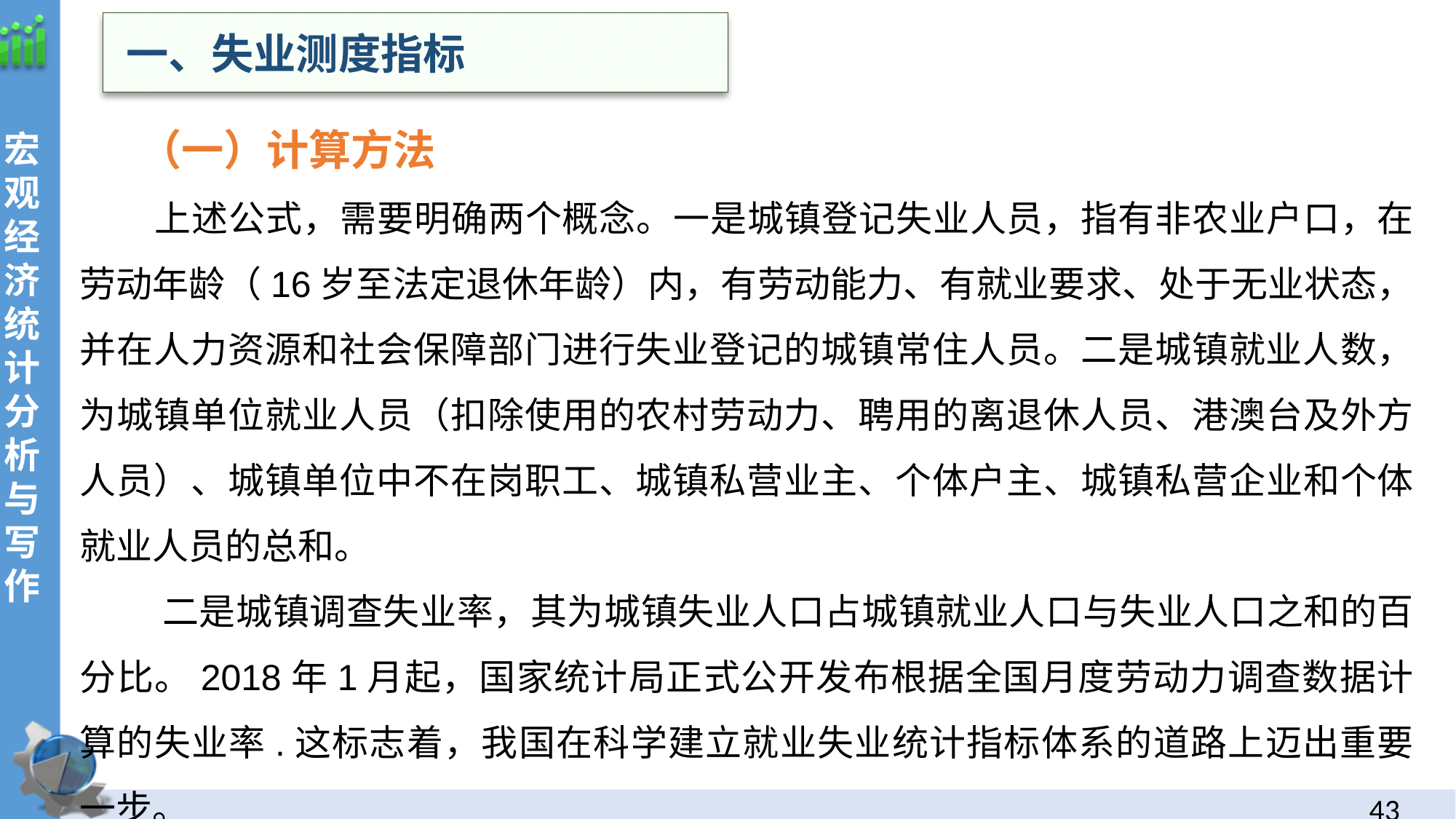

一、失业测度指标
  （一）计算方法
    上述公式，需要明确两个概念。一是城镇登记失业人员，指有非农业户口，在劳动年龄（16岁至法定退休年龄）内，有劳动能力、有就业要求、处于无业状态，并在人力资源和社会保障部门进行失业登记的城镇常住人员。二是城镇就业人数，为城镇单位就业人员（扣除使用的农村劳动力、聘用的离退休人员、港澳台及外方人员）、城镇单位中不在岗职工、城镇私营业主、个体户主、城镇私营企业和个体就业人员的总和。
     二是城镇调查失业率，其为城镇失业人口占城镇就业人口与失业人口之和的百分比。2018年1月起，国家统计局正式公开发布根据全国月度劳动力调查数据计算的失业率.这标志着，我国在科学建立就业失业统计指标体系的道路上迈出重要一步。

43